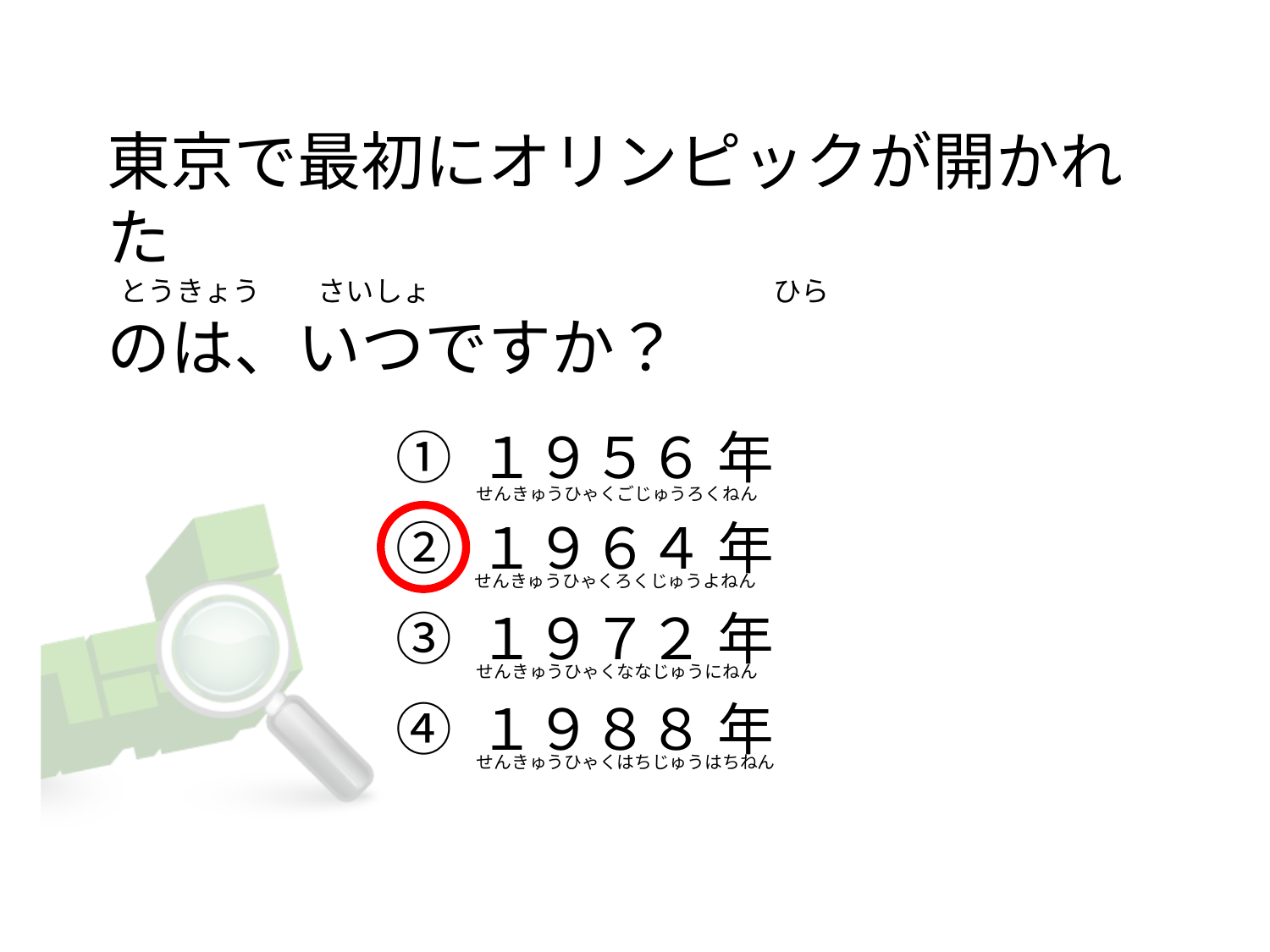

# 東京で最初にオリンピックが開かれた    とうきょう         さいしょ                                                      ひら のは、いつですか？
① １９５６ 年
② １９６４ 年
③ １９７２ 年
④ １９８８ 年
 せんきゅうひゃくごじゅうろくねん

 せんきゅうひゃくろくじゅうよねん
 せんきゅうひゃくななじゅうにねん
 せんきゅうひゃくはちじゅうはちねん